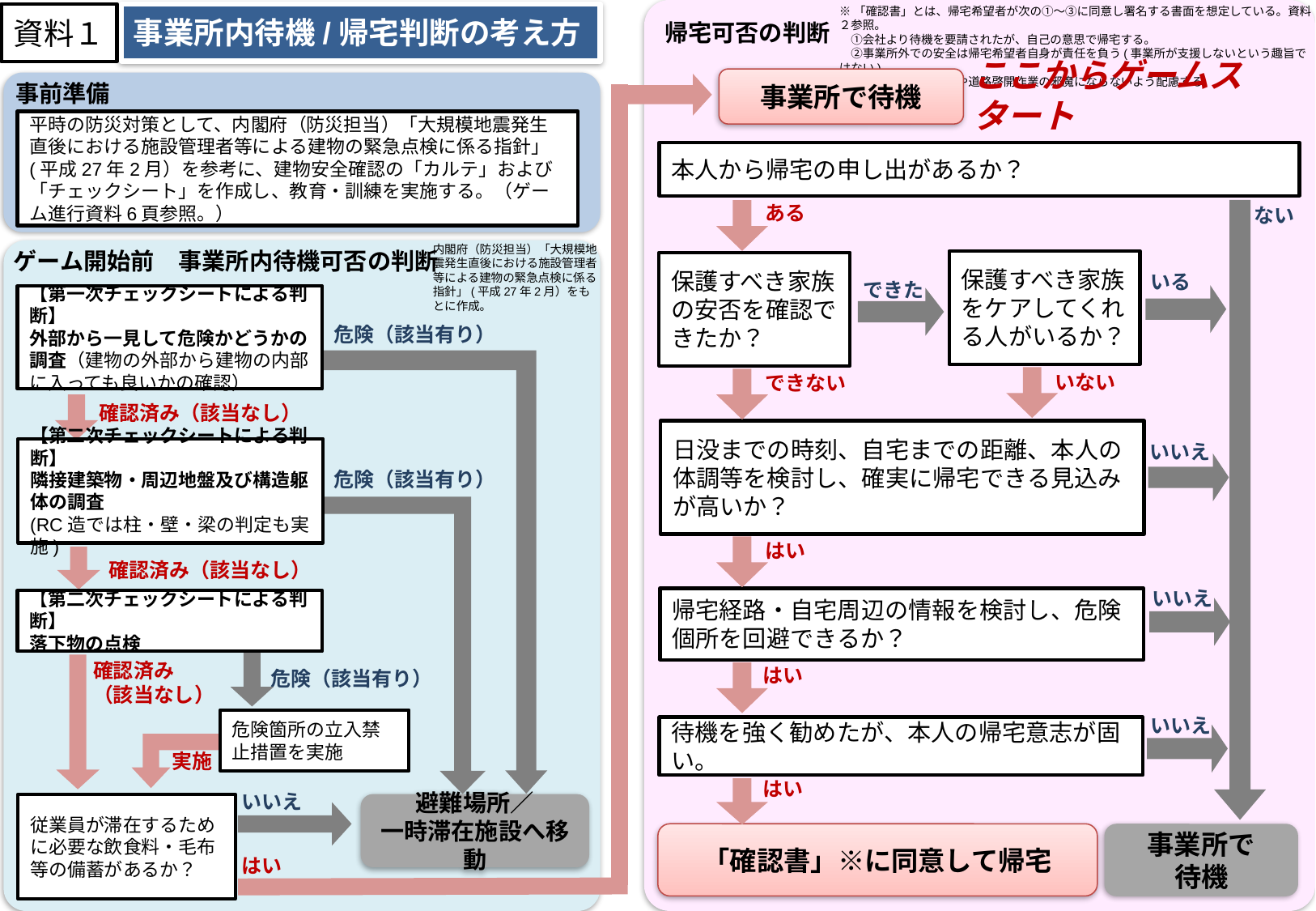

事業所内待機/帰宅判断の考え方
帰宅可否の判断
※「確認書」とは、帰宅希望者が次の①～③に同意し署名する書面を想定している。資料２参照。
　①会社より待機を要請されたが、自己の意思で帰宅する。
　②事業所外での安全は帰宅希望者自身が責任を負う(事業所が支援しないという趣旨ではない)。
　③帰宅中、緊急車両や道路啓開作業の邪魔にならないよう配慮する。
資料１
ここからゲームスタート
事業所で待機

事前準備

平時の防災対策として、内閣府（防災担当）「大規模地震発生直後における施設管理者等による建物の緊急点検に係る指針」(平成27年2月）を参考に、建物安全確認の「カルテ」および「チェックシート」を作成し、教育・訓練を実施する。（ゲーム進行資料6頁参照。）
本人から帰宅の申し出があるか？
ない
ある

ゲーム開始前　事業所内待機可否の判断

内閣府（防災担当）「大規模地震発生直後における施設管理者等による建物の緊急点検に係る指針」(平成27年2月）をもとに作成。
保護すべき家族をケアしてくれる人がいるか？
保護すべき家族の安否を確認できたか？
いる
できた

【第一次チェックシートによる判断】
外部から一見して危険かどうかの調査（建物の外部から建物の内部に入っても良いかの確認）
危険（該当有り）

いない
できない

確認済み（該当なし）

日没までの時刻、自宅までの距離、本人の体調等を検討し、確実に帰宅できる見込みが高いか？
いいえ

【第二次チェックシートによる判断】
隣接建築物・周辺地盤及び構造躯体の調査
(RC造では柱・壁・梁の判定も実施)
危険（該当有り）

はい

確認済み（該当なし）
いいえ

帰宅経路・自宅周辺の情報を検討し、危険個所を回避できるか？
【第二次チェックシートによる判断】
落下物の点検

危険（該当有り）
はい
確認済み
（該当なし）

いいえ

危険箇所の立入禁止措置を実施
待機を強く勧めたが、本人の帰宅意志が固い。

実施

はい

いいえ
従業員が滞在するために必要な飲食料・毛布等の備蓄があるか？
避難場所／
一時滞在施設へ移動
「確認書」※に同意して帰宅
事業所で
待機
はい